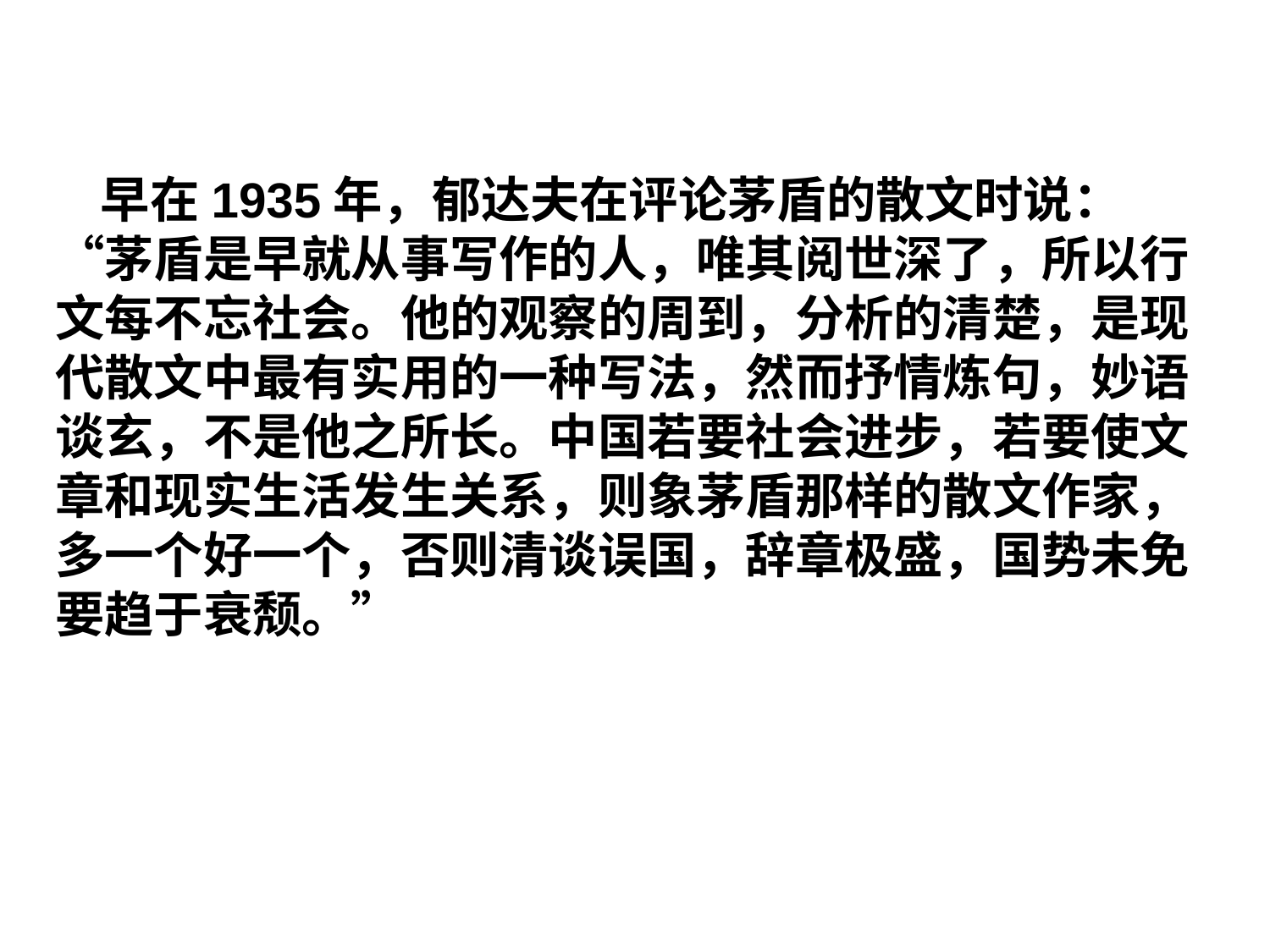

早在1935年，郁达夫在评论茅盾的散文时说：“茅盾是早就从事写作的人，唯其阅世深了，所以行文每不忘社会。他的观察的周到，分析的清楚，是现代散文中最有实用的一种写法，然而抒情炼句，妙语谈玄，不是他之所长。中国若要社会进步，若要使文章和现实生活发生关系，则象茅盾那样的散文作家，多一个好一个，否则清谈误国，辞章极盛，国势未免要趋于衰颓。”